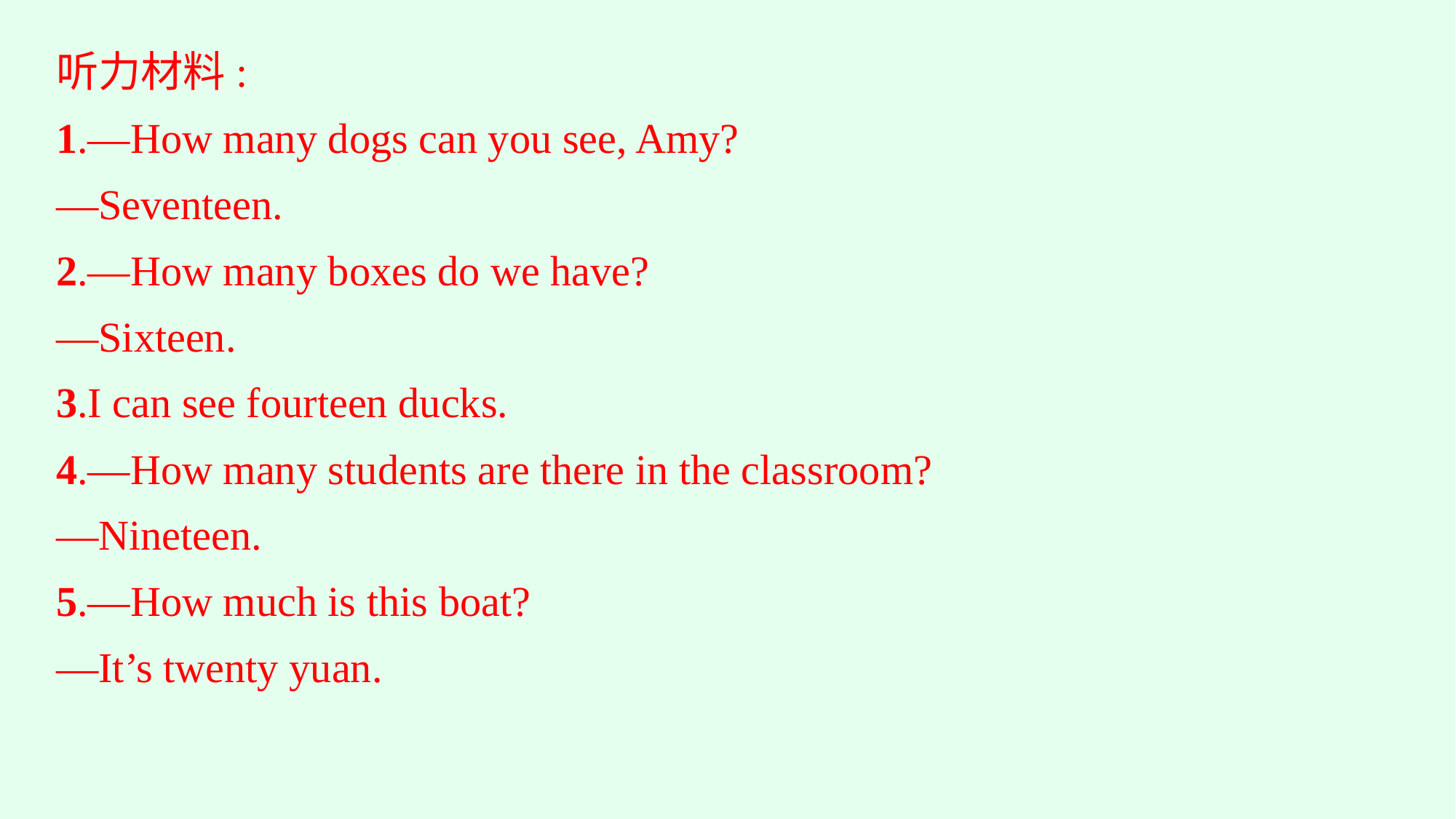

听力材料:
1.—How many dogs can you see, Amy?
—Seventeen.
2.—How many boxes do we have?
—Sixteen.
3.I can see fourteen ducks.
4.—How many students are there in the classroom?
—Nineteen.
5.—How much is this boat?
—It’s twenty yuan.